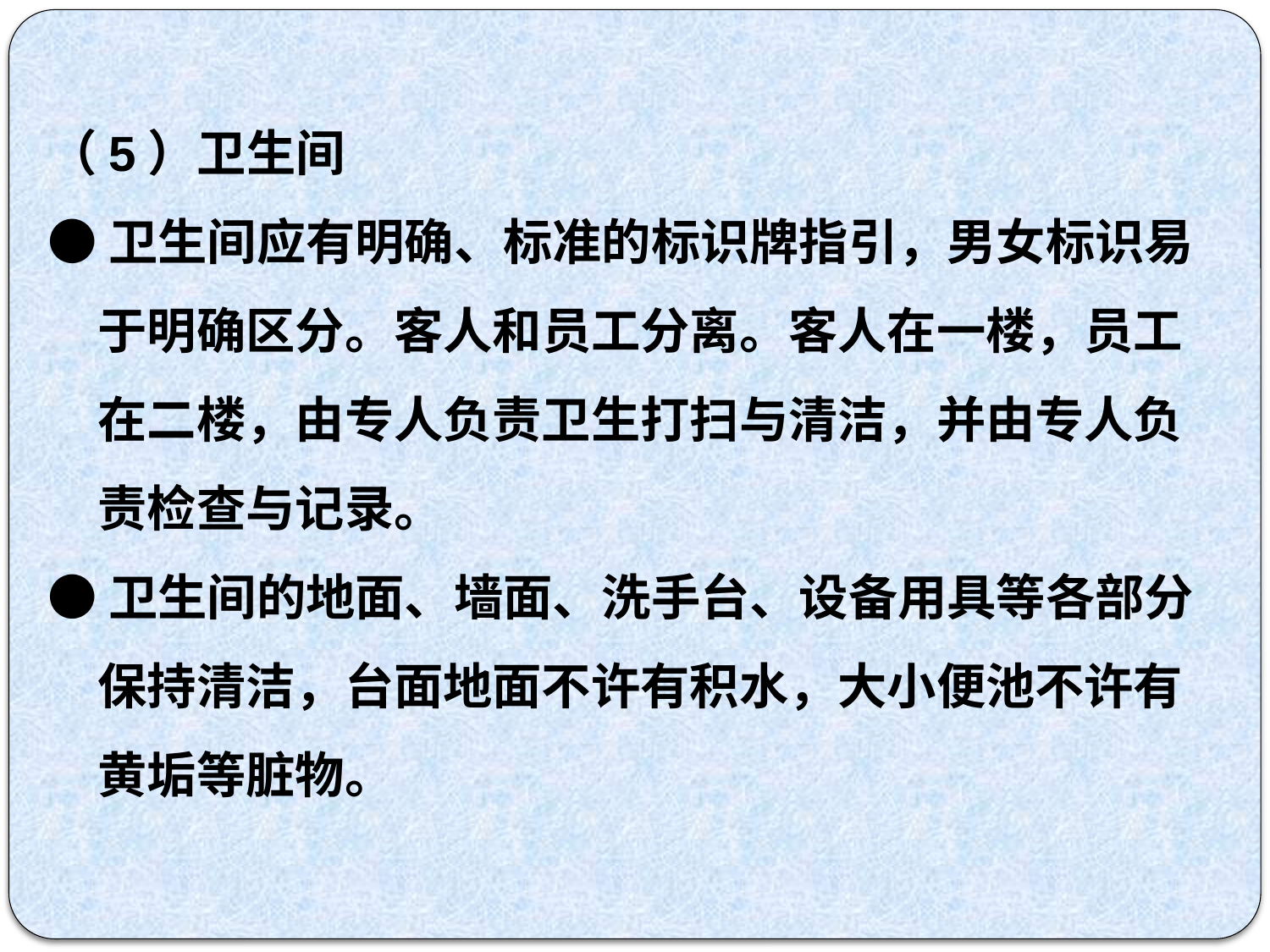

（5）卫生间
●卫生间应有明确、标准的标识牌指引，男女标识易于明确区分。客人和员工分离。客人在一楼，员工在二楼，由专人负责卫生打扫与清洁，并由专人负责检查与记录。
●卫生间的地面、墙面、洗手台、设备用具等各部分保持清洁，台面地面不许有积水，大小便池不许有黄垢等脏物。